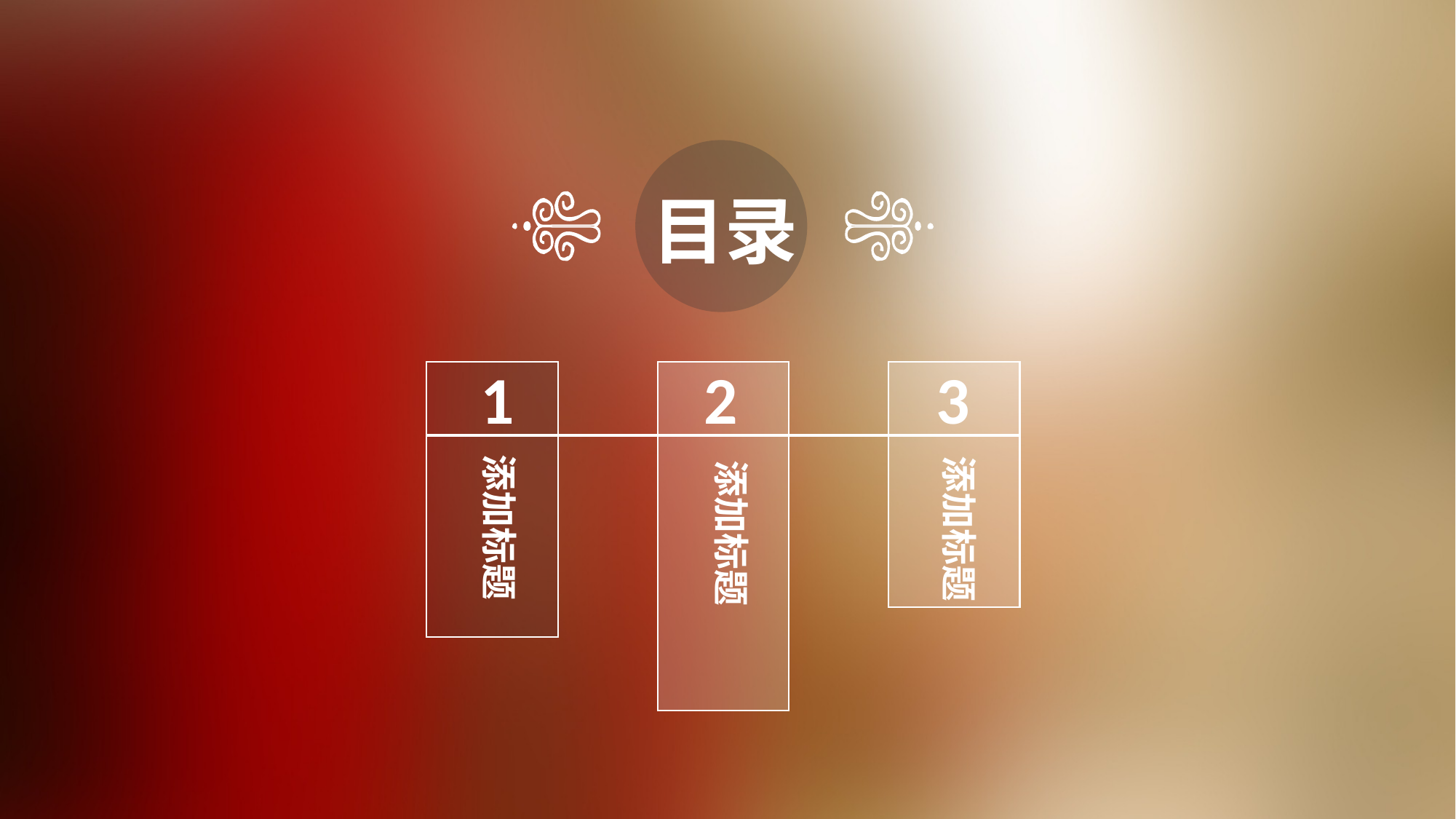

目录

3
1
2

添加标题
添加标题
添加标题